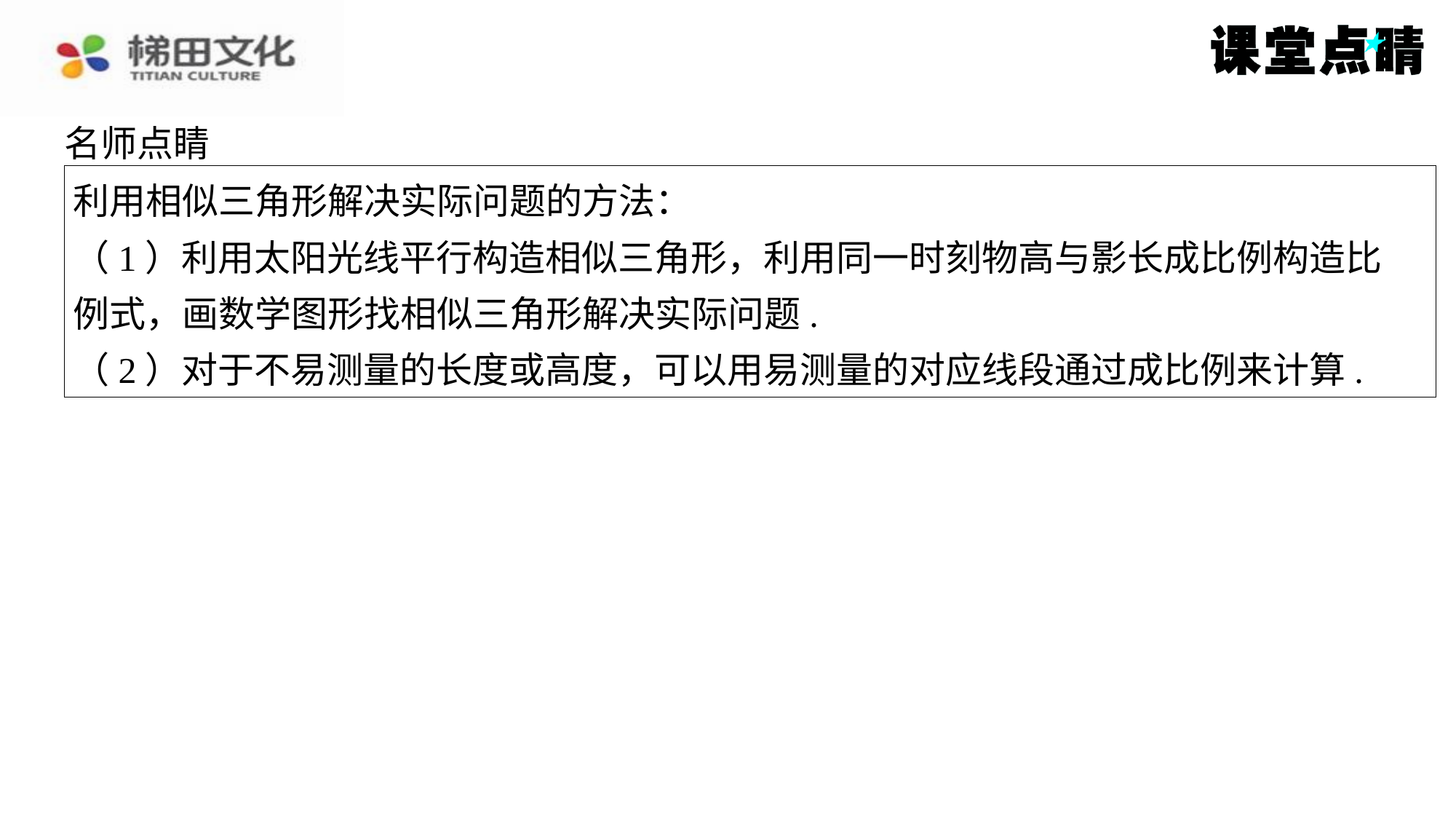

名师点睛
利用相似三角形解决实际问题的方法：
（1）利用太阳光线平行构造相似三角形，利用同一时刻物高与影长成比例构造比
例式，画数学图形找相似三角形解决实际问题.
（2）对于不易测量的长度或高度，可以用易测量的对应线段通过成比例来计算.